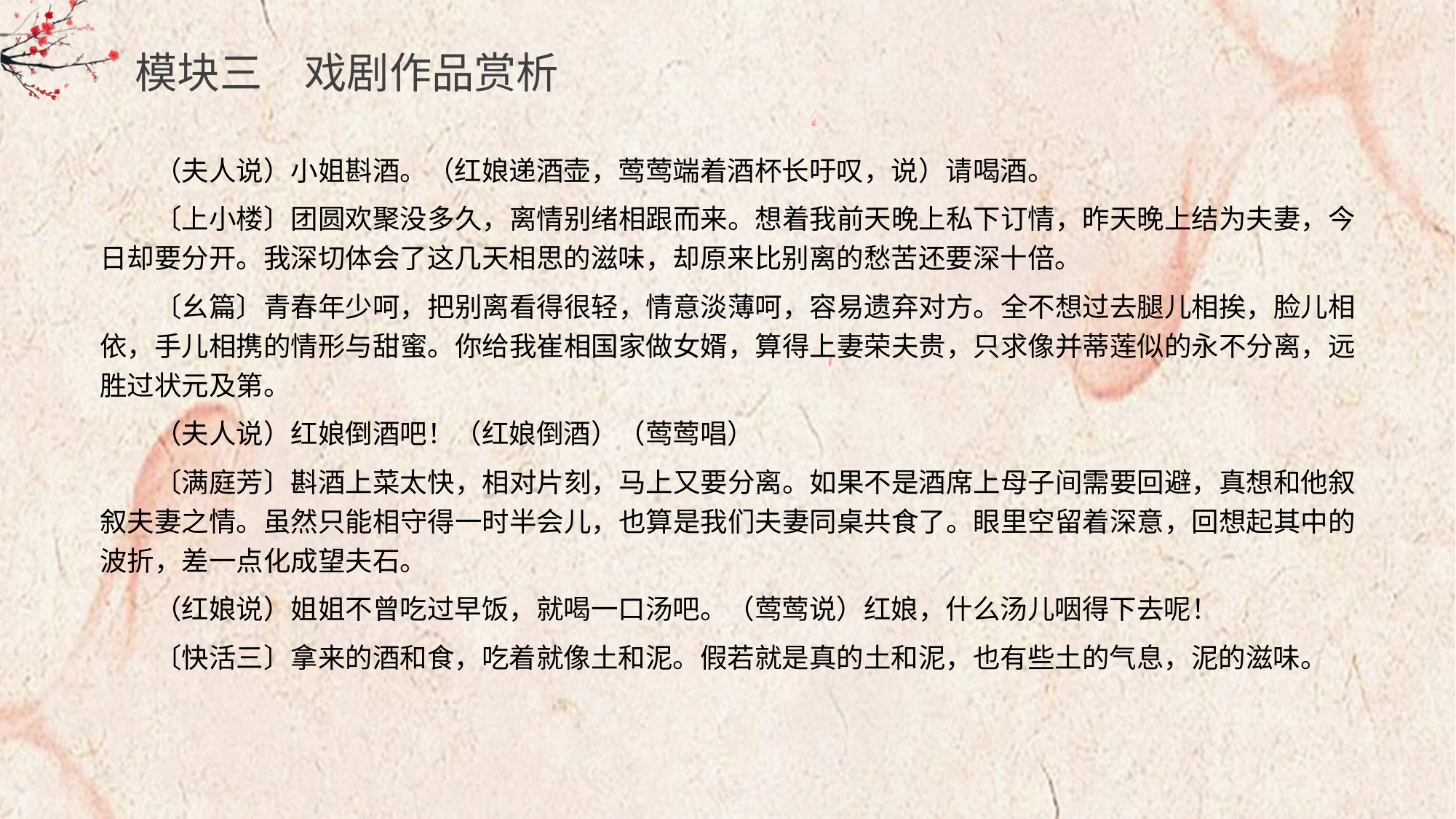

模块三　戏剧作品赏析
（夫人说）小姐斟酒。（红娘递酒壶，莺莺端着酒杯长吁叹，说）请喝酒。
〔上小楼〕团圆欢聚没多久，离情别绪相跟而来。想着我前天晚上私下订情，昨天晚上结为夫妻，今日却要分开。我深切体会了这几天相思的滋味，却原来比别离的愁苦还要深十倍。
〔幺篇〕青春年少呵，把别离看得很轻，情意淡薄呵，容易遗弃对方。全不想过去腿儿相挨，脸儿相依，手儿相携的情形与甜蜜。你给我崔相国家做女婿，算得上妻荣夫贵，只求像并蒂莲似的永不分离，远胜过状元及第。
（夫人说）红娘倒酒吧！（红娘倒酒）（莺莺唱）
〔满庭芳〕斟酒上菜太快，相对片刻，马上又要分离。如果不是酒席上母子间需要回避，真想和他叙叙夫妻之情。虽然只能相守得一时半会儿，也算是我们夫妻同桌共食了。眼里空留着深意，回想起其中的波折，差一点化成望夫石。
（红娘说）姐姐不曾吃过早饭，就喝一口汤吧。（莺莺说）红娘，什么汤儿咽得下去呢！
〔快活三〕拿来的酒和食，吃着就像土和泥。假若就是真的土和泥，也有些土的气息，泥的滋味。